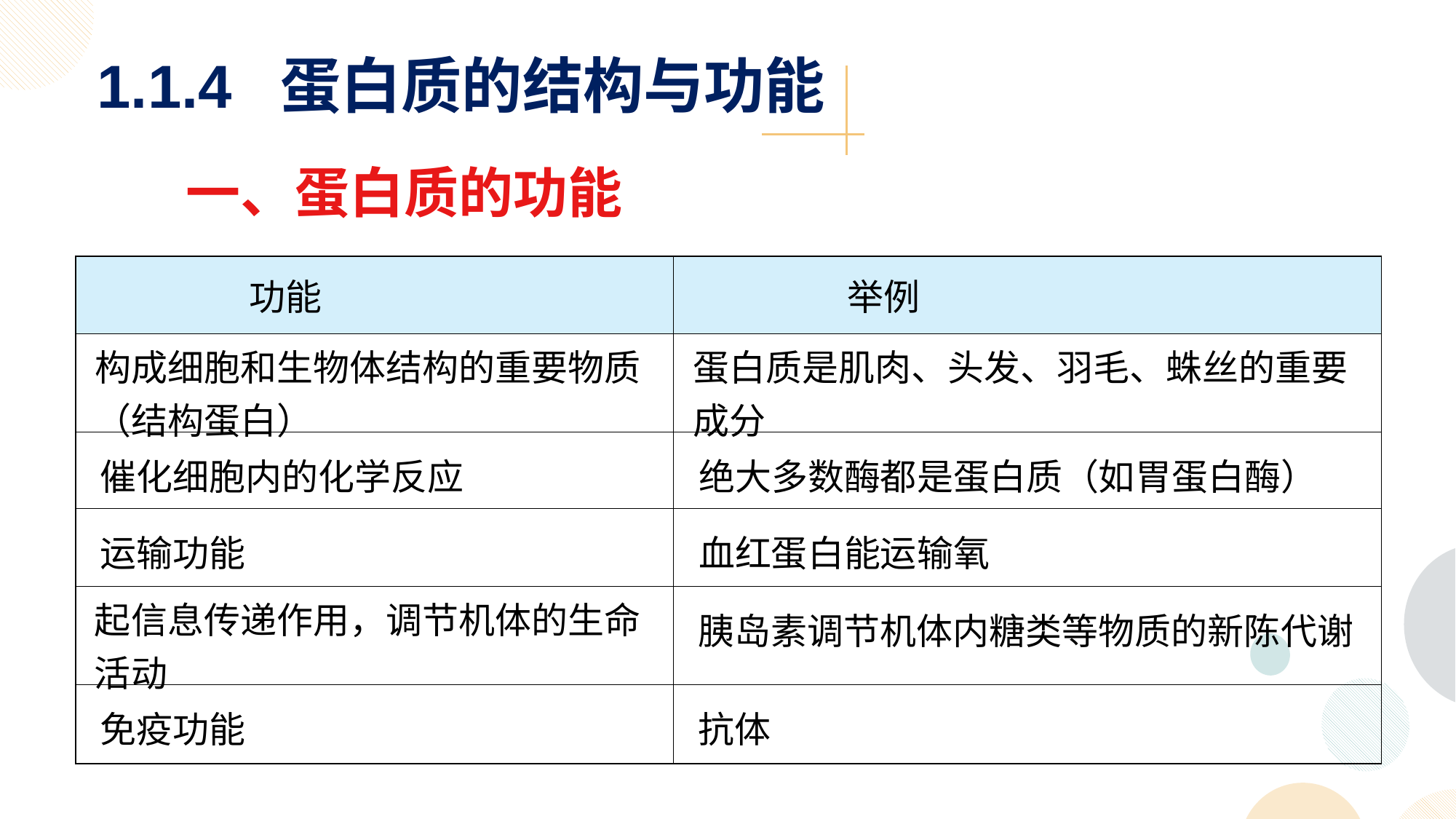

1.1.4  蛋白质的结构与功能
一、蛋白质的功能
| 功能 | 举例 |
| --- | --- |
| 构成细胞和生物体结构的重要物质（结构蛋白） | 蛋白质是肌肉、头发、羽毛、蛛丝的重要成分 |
| 催化细胞内的化学反应 | 绝大多数酶都是蛋白质（如胃蛋白酶） |
| 运输功能 | 血红蛋白能运输氧 |
| 起信息传递作用，调节机体的生命活动 | 胰岛素调节机体内糖类等物质的新陈代谢 |
| 免疫功能 | 抗体 |